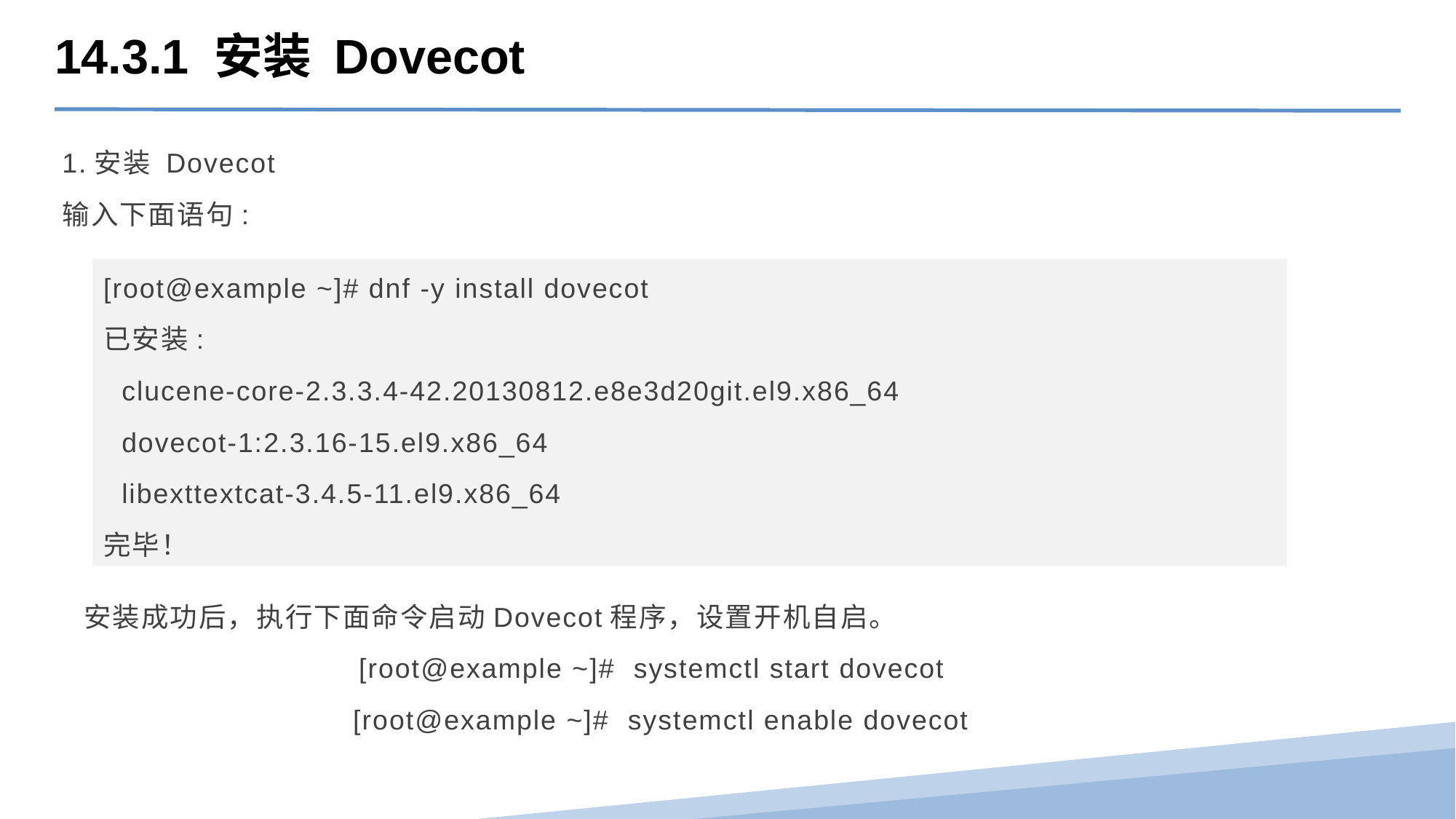

14.3.1 安装 Dovecot
1.安装 Dovecot
输入下面语句:
[root@example ~]# dnf -y install dovecot
已安装:
  clucene-core-2.3.3.4-42.20130812.e8e3d20git.el9.x86_64
  dovecot-1:2.3.16-15.el9.x86_64
  libexttextcat-3.4.5-11.el9.x86_64
完毕！
安装成功后，执行下面命令启动Dovecot程序，设置开机自启。
 [root@example ~]#  systemctl start dovecot
   [root@example ~]#  systemctl enable dovecot